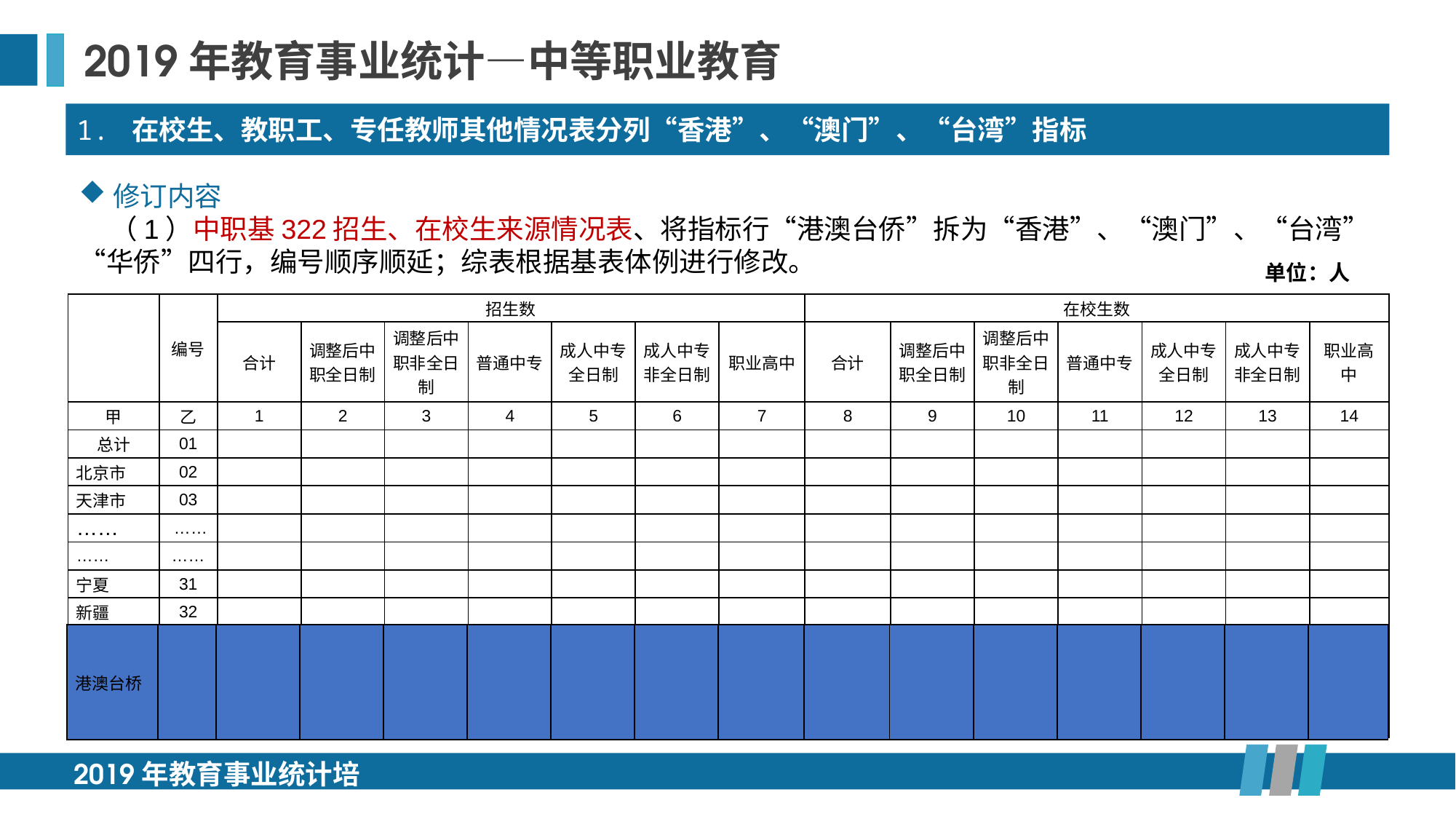

2019年教育事业统计—中等职业教育

1. 在校生、教职工、专任教师其他情况表分列“香港”、“澳门”、“台湾”指标
修订内容
    （1）中职基322招生、在校生来源情况表、将指标行“港澳台侨”拆为“香港”、“澳门”、“台湾”“华侨”四行，编号顺序顺延；综表根据基表体例进行修改。
单位：人
|  | 编号 | 招生数 |  |  |  |  |  |  | 在校生数 |  |  |  |  |  |  |
| --- | --- | --- | --- | --- | --- | --- | --- | --- | --- | --- | --- | --- | --- | --- | --- |
|  |  | 合计 | 调整后中职全日制 | 调整后中职非全日制 | 普通中专 | 成人中专全日制 | 成人中专非全日制 | 职业高中 | 合计 | 调整后中职全日制 | 调整后中职非全日制 | 普通中专 | 成人中专全日制 | 成人中专非全日制 | 职业高中 |
| 甲 | 乙 | 1 | 2 | 3 | 4 | 5 | 6 | 7 | 8 | 9 | 10 | 11 | 12 | 13 | 14 |
| 总计 | 01 |  |  |  |  |  |  |  |  |  |  |  |  |  |  |
| 北京市 | 02 |  |  |  |  |  |  |  |  |  |  |  |  |  |  |
| 天津市 | 03 |  |  |  |  |  |  |  |  |  |  |  |  |  |  |
| …… | …… |  |  |  |  |  |  |  |  |  |  |  |  |  |  |
| …… | …… |  |  |  |  |  |  |  |  |  |  |  |  |  |  |
| 宁夏 | 31 |  |  |  |  |  |  |  |  |  |  |  |  |  |  |
| 新疆 | 32 |  |  |  |  |  |  |  |  |  |  |  |  |  |  |
| 香港 | 33 |  |  |  |  |  |  |  |  |  |  |  |  |  |  |
| 澳门 | 34 |  |  |  |  |  |  |  |  |  |  |  |  |  |  |
| 台湾 | 35 |  |  |  |  |  |  |  |  |  |  |  |  |  |  |
| 华侨 | 36 |  |  |  |  |  |  |  |  |  |  |  |  |  |  |
| 港澳台桥 |  |  |  |  |  |  |  |  |  |  |  |  |  |  |  |
| --- | --- | --- | --- | --- | --- | --- | --- | --- | --- | --- | --- | --- | --- | --- | --- |

2019年教育事业统计培训